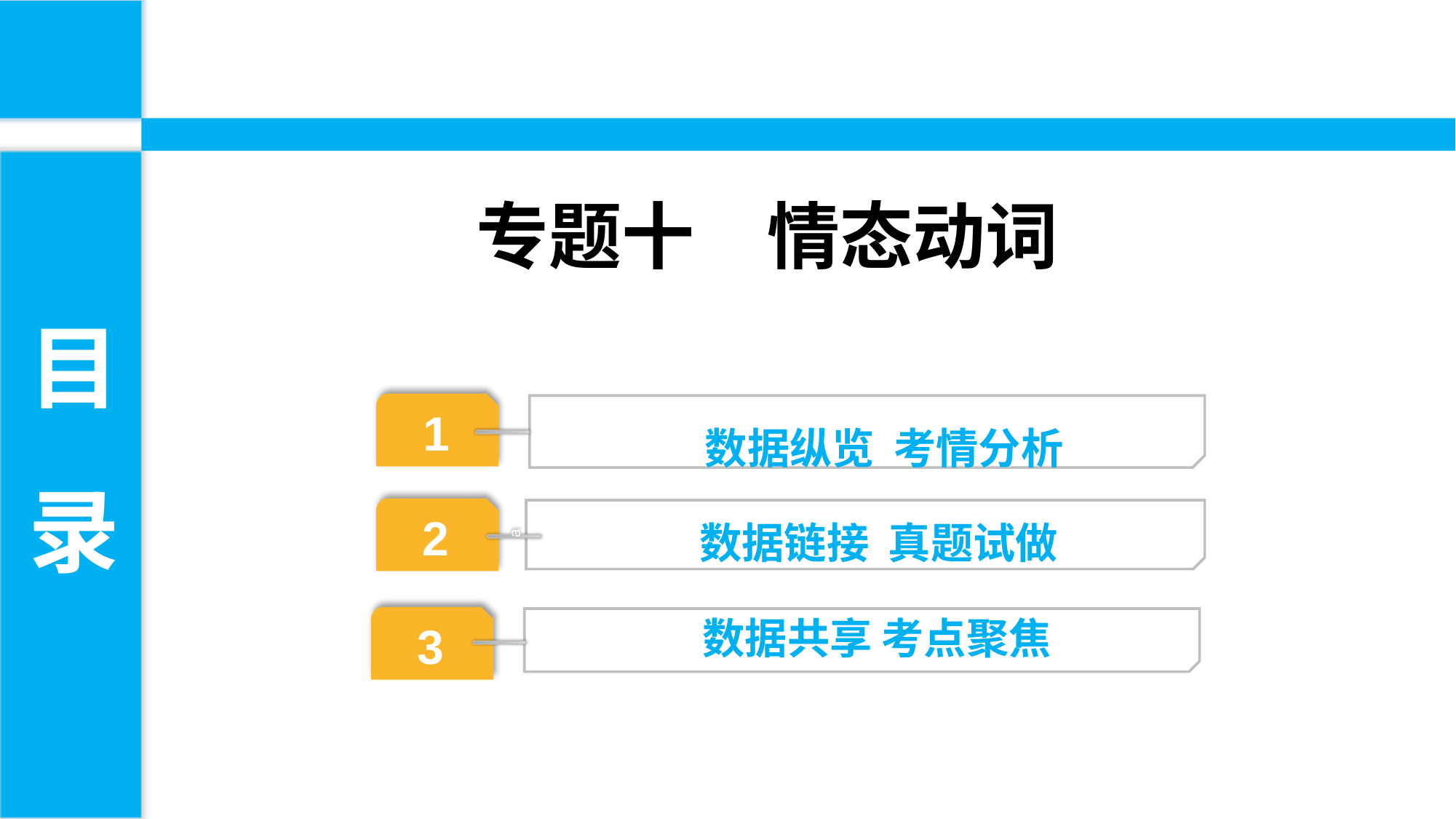

专题十　情态动词

目
录
数据纵览  考情分析
1

       数据链接  真题试做
2

a
数据共享 考点聚焦
3